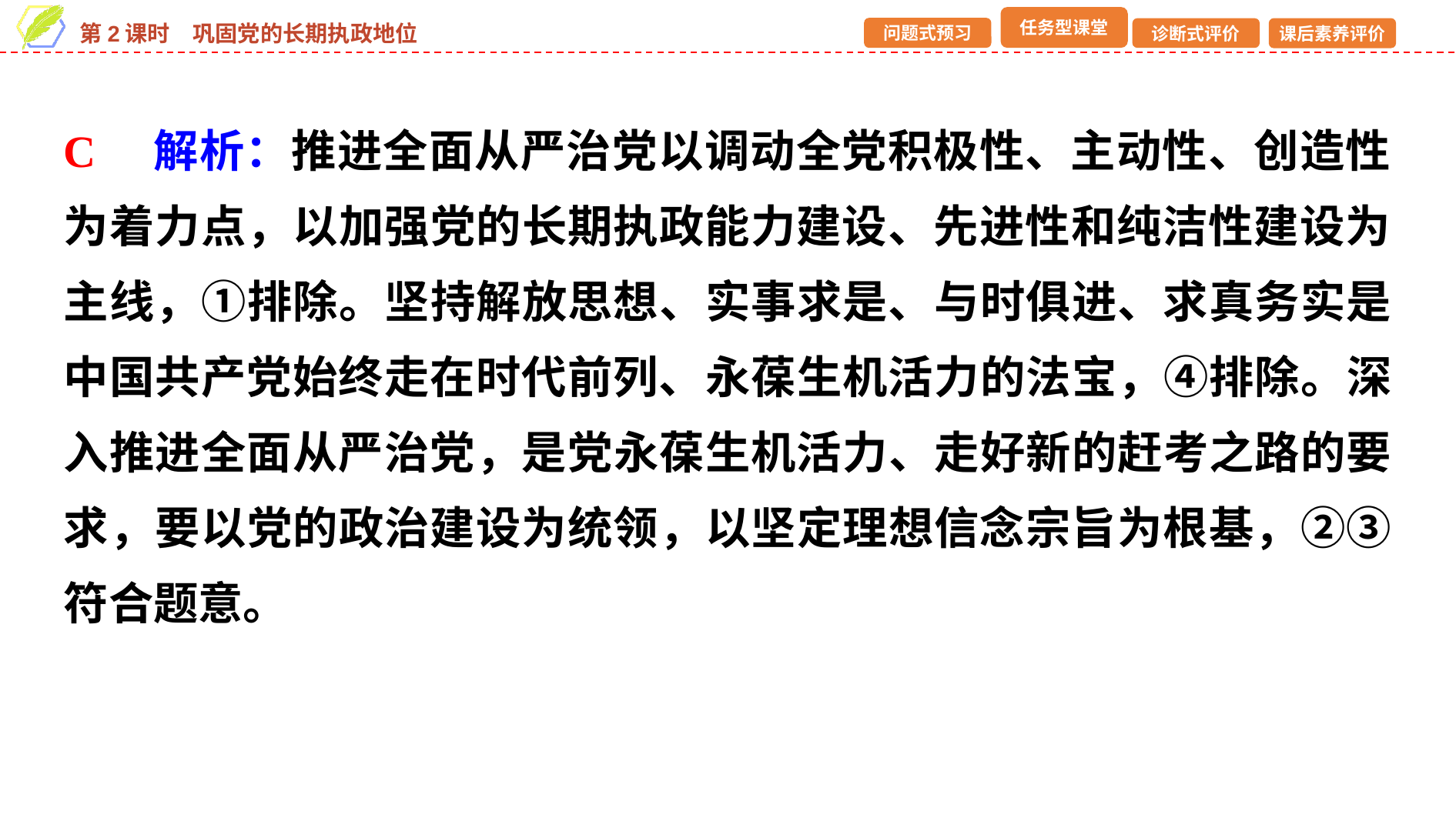

C　解析：推进全面从严治党以调动全党积极性、主动性、创造性为着力点，以加强党的长期执政能力建设、先进性和纯洁性建设为主线，①排除。坚持解放思想、实事求是、与时俱进、求真务实是中国共产党始终走在时代前列、永葆生机活力的法宝，④排除。深入推进全面从严治党，是党永葆生机活力、走好新的赶考之路的要求，要以党的政治建设为统领，以坚定理想信念宗旨为根基，②③符合题意。